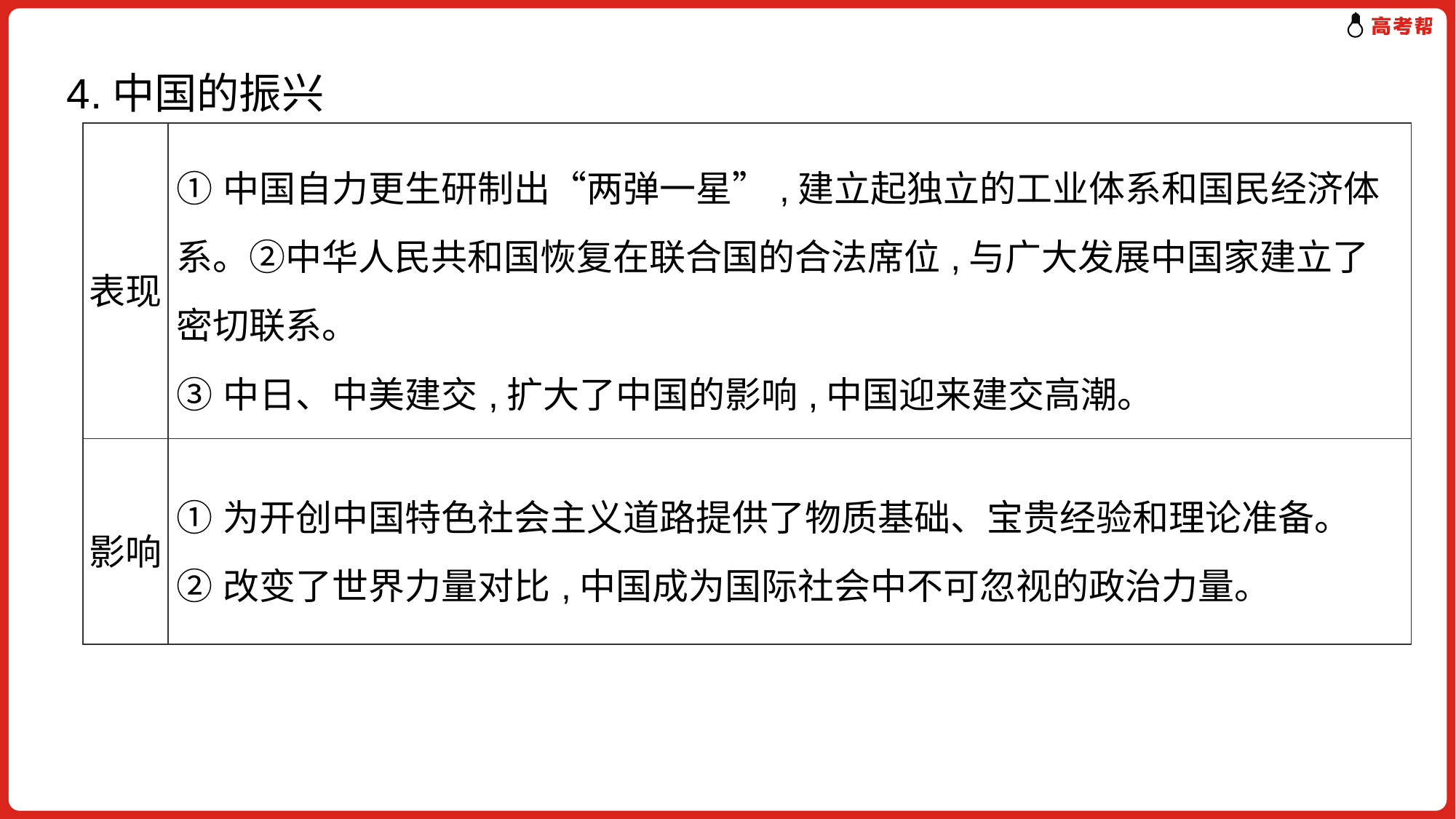

4.中国的振兴
| 表现 | ①中国自力更生研制出“两弹一星”,建立起独立的工业体系和国民经济体系。②中华人民共和国恢复在联合国的合法席位,与广大发展中国家建立了密切联系。 ③中日、中美建交,扩大了中国的影响,中国迎来建交高潮。 |
| --- | --- |
| 影响 | ①为开创中国特色社会主义道路提供了物质基础、宝贵经验和理论准备。 ②改变了世界力量对比,中国成为国际社会中不可忽视的政治力量。 |